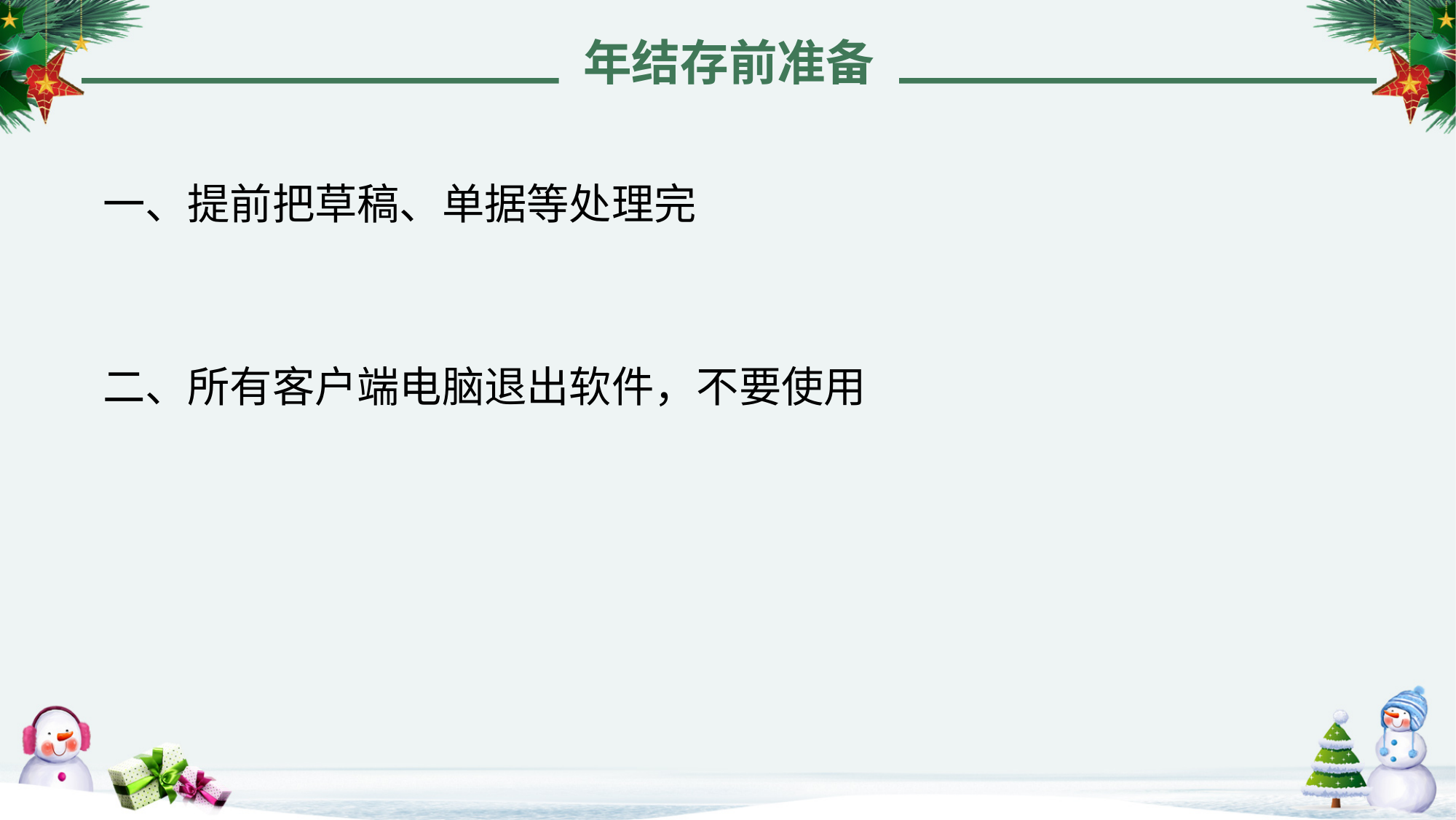

年结存前准备

一、提前把草稿、单据等处理完

二、所有客户端电脑退出软件，不要使用